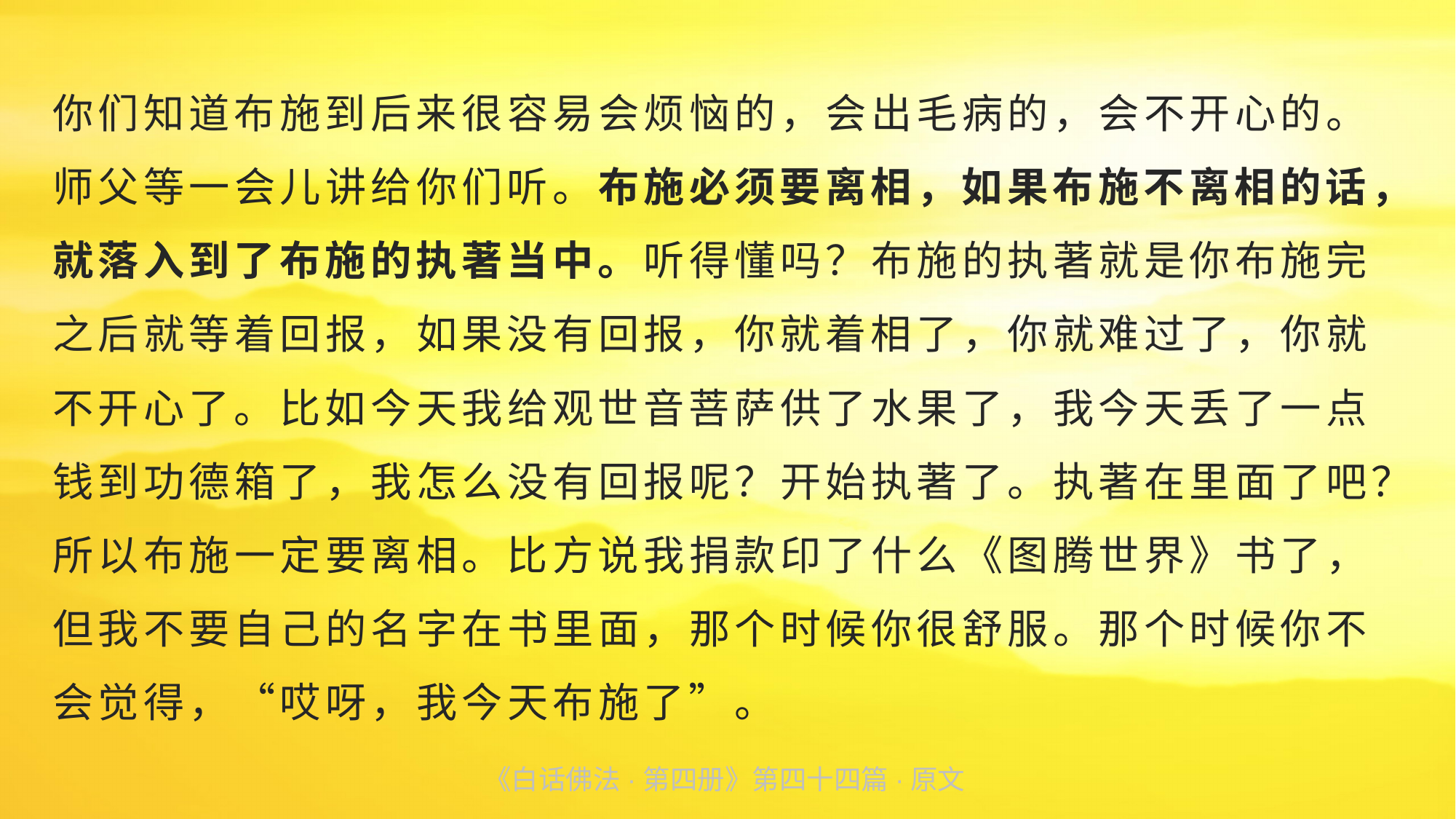

你们知道布施到后来很容易会烦恼的，会出毛病的，会不开心的。师父等一会儿讲给你们听。布施必须要离相，如果布施不离相的话，就落入到了布施的执著当中。听得懂吗？布施的执著就是你布施完之后就等着回报，如果没有回报，你就着相了，你就难过了，你就不开心了。比如今天我给观世音菩萨供了水果了，我今天丢了一点钱到功德箱了，我怎么没有回报呢？开始执著了。执著在里面了吧？所以布施一定要离相。比方说我捐款印了什么《图腾世界》书了，但我不要自己的名字在书里面，那个时候你很舒服。那个时候你不会觉得，“哎呀，我今天布施了”。
《白话佛法·第四册》第四十四篇·原文